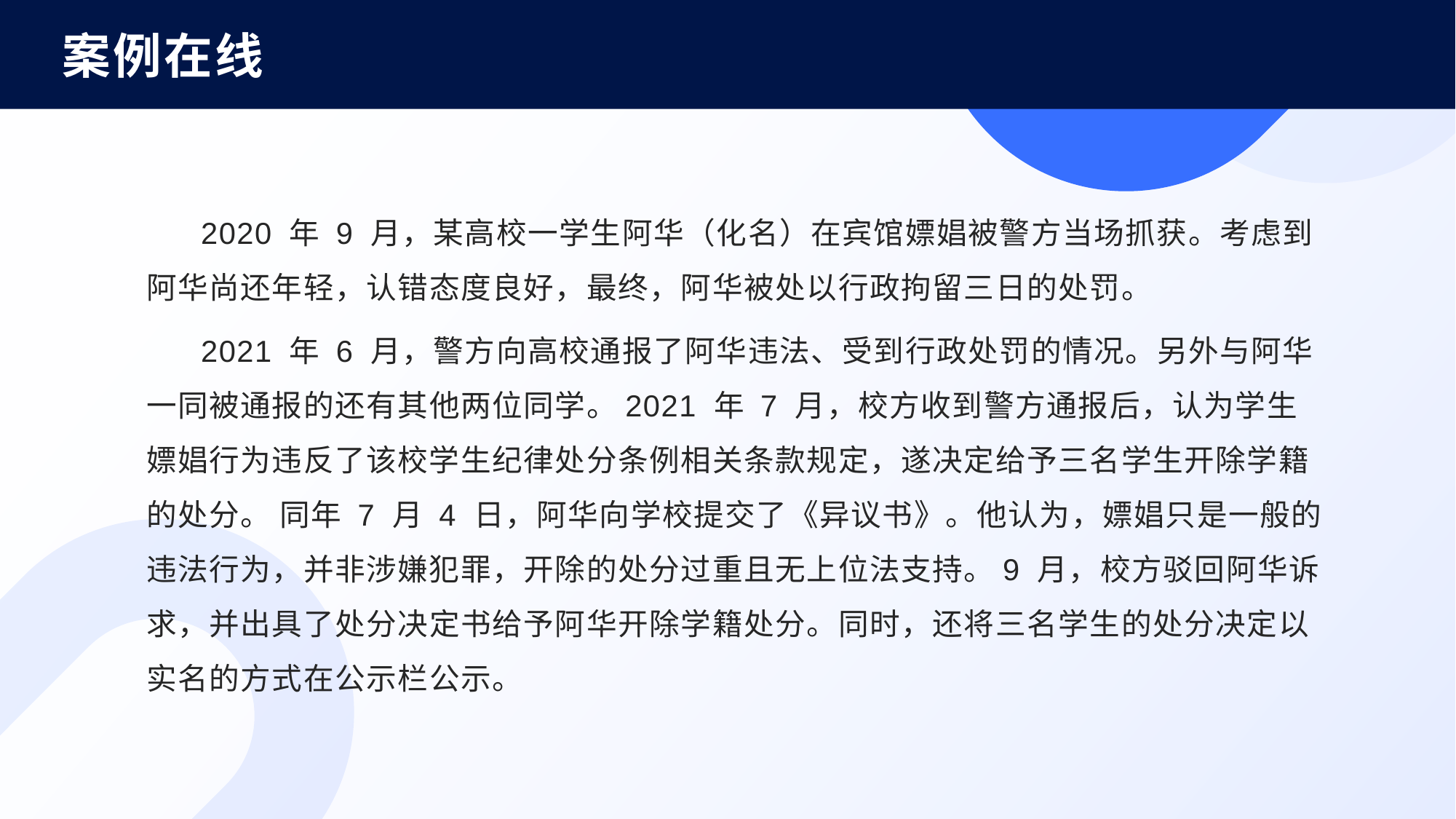

案例在线
2020 年 9 月，某高校一学生阿华（化名）在宾馆嫖娼被警方当场抓获。考虑到阿华尚还年轻，认错态度良好，最终，阿华被处以行政拘留三日的处罚。
2021 年 6 月，警方向高校通报了阿华违法、受到行政处罚的情况。另外与阿华一同被通报的还有其他两位同学。2021 年 7 月，校方收到警方通报后，认为学生嫖娼行为违反了该校学生纪律处分条例相关条款规定，遂决定给予三名学生开除学籍的处分。 同年 7 月 4 日，阿华向学校提交了《异议书》。他认为，嫖娼只是一般的违法行为，并非涉嫌犯罪，开除的处分过重且无上位法支持。9 月，校方驳回阿华诉求，并出具了处分决定书给予阿华开除学籍处分。同时，还将三名学生的处分决定以实名的方式在公示栏公示。